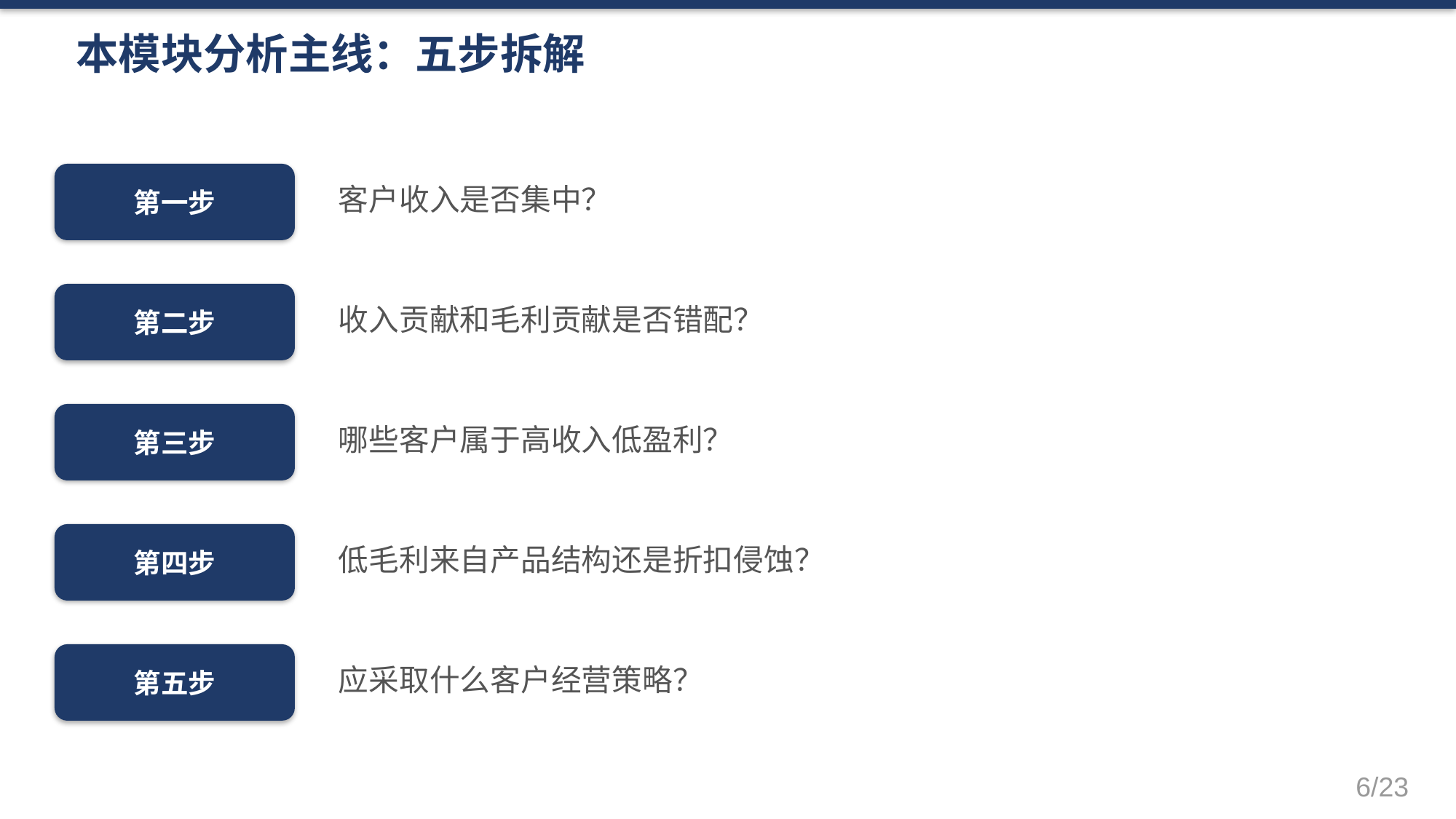

本模块分析主线：五步拆解
第一步
客户收入是否集中？
第二步
收入贡献和毛利贡献是否错配？
第三步
哪些客户属于高收入低盈利？
第四步
低毛利来自产品结构还是折扣侵蚀？
第五步
应采取什么客户经营策略？

6/23